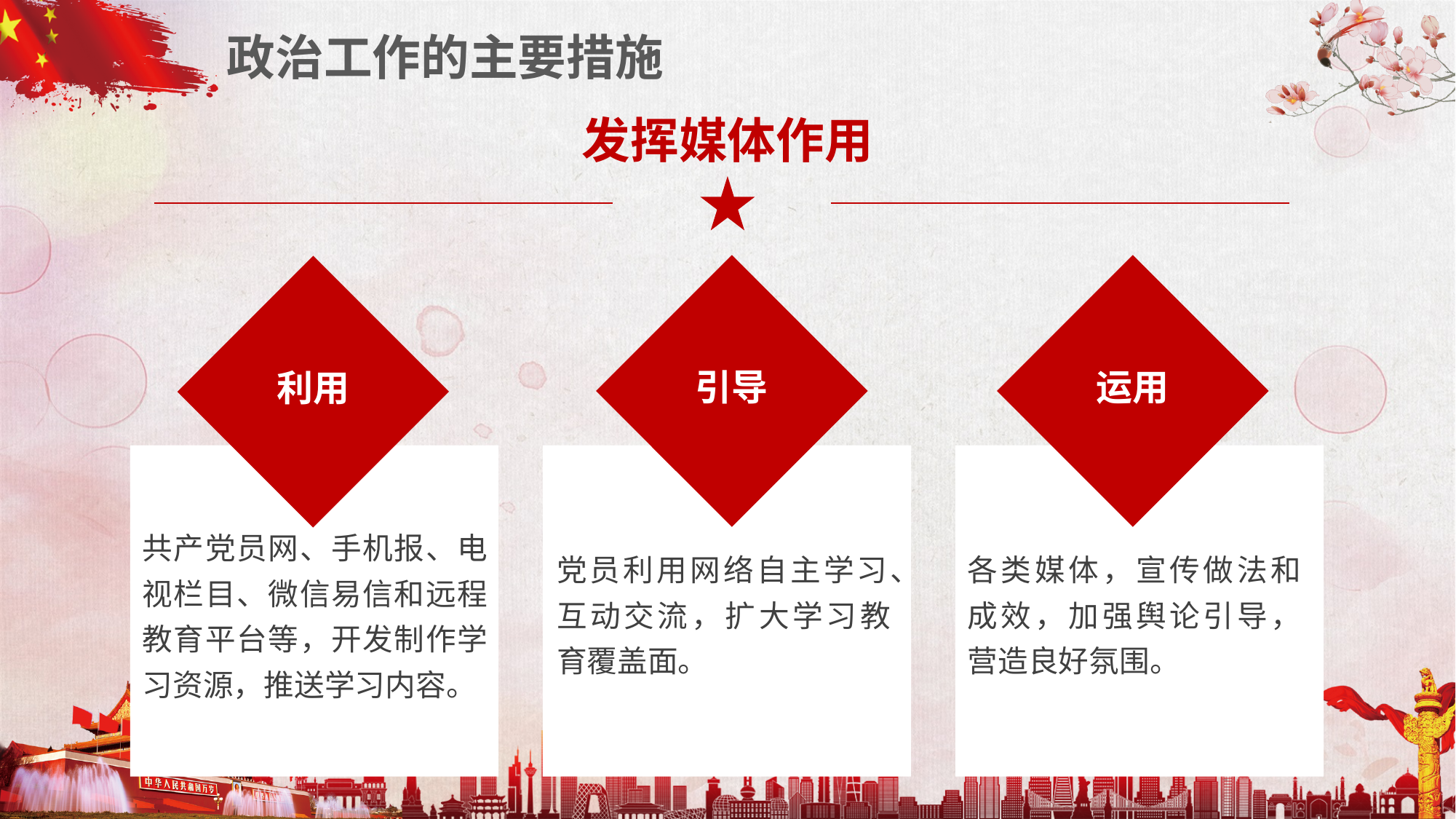

政治工作的主要措施
发挥媒体作用

引导

运用

利用

共产党员网、手机报、电视栏目、微信易信和远程教育平台等，开发制作学习资源，推送学习内容。

党员利用网络自主学习、互动交流，扩大学习教育覆盖面。

各类媒体，宣传做法和成效，加强舆论引导，营造良好氛围。
4、发挥媒体作用
利用共产党员网、手机报、电视栏目、微信易信和远程教育平台等，开发制作学习资源，推送学习内容。
引导党员利用网络自主学习、互动交流，扩大学习教育覆盖面。
运用各类媒体，宣传做法和成效，加强舆论引导，营造良好氛围。